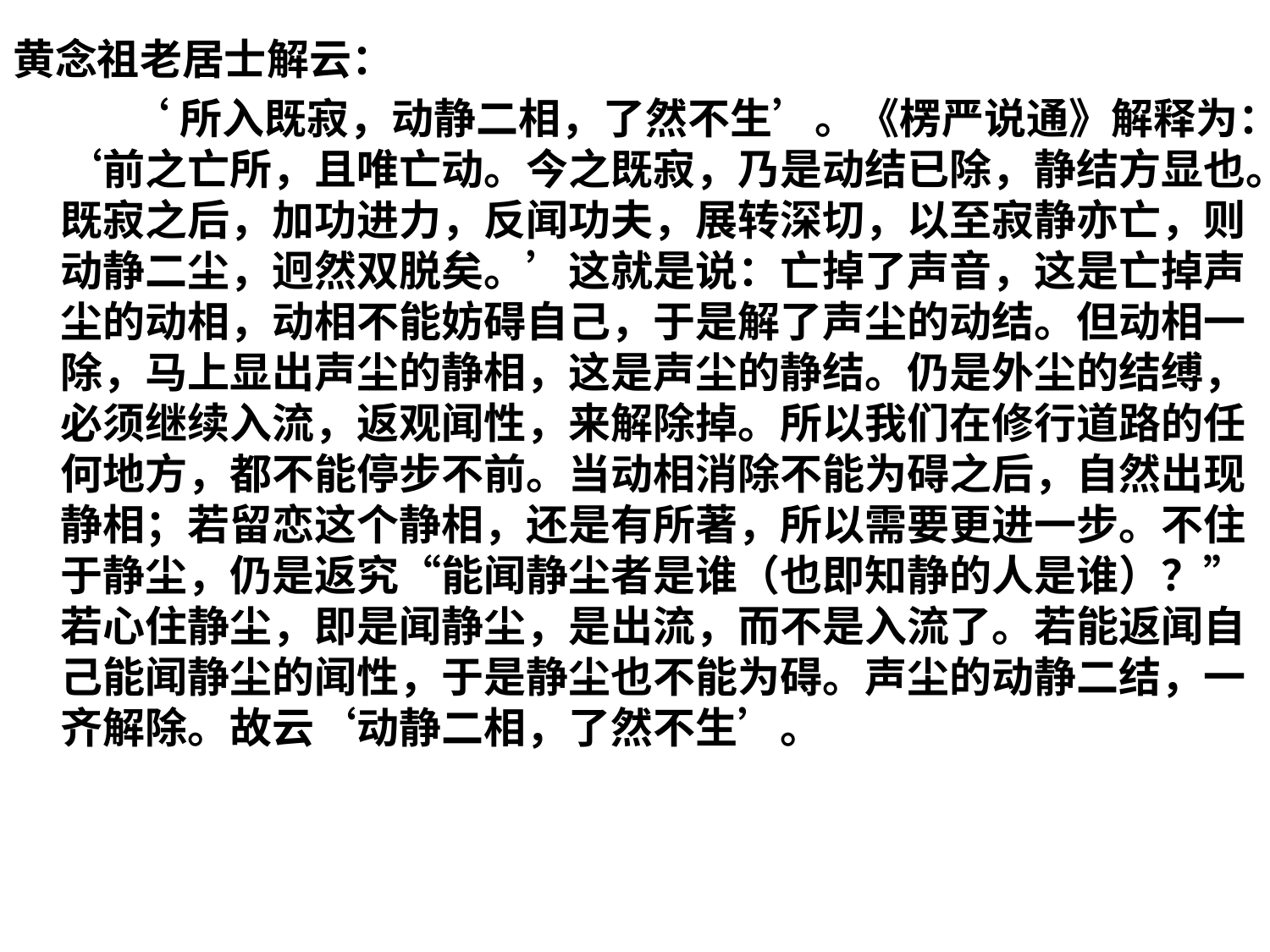

黄念祖老居士解云：
            ‘所入既寂，动静二相，了然不生’。《楞严说通》解释为：‘前之亡所，且唯亡动。今之既寂，乃是动结已除，静结方显也。既寂之后，加功进力，反闻功夫，展转深切，以至寂静亦亡，则动静二尘，迥然双脱矣。’这就是说：亡掉了声音，这是亡掉声尘的动相，动相不能妨碍自己，于是解了声尘的动结。但动相一除，马上显出声尘的静相，这是声尘的静结。仍是外尘的结缚，必须继续入流，返观闻性，来解除掉。所以我们在修行道路的任何地方，都不能停步不前。当动相消除不能为碍之后，自然出现静相；若留恋这个静相，还是有所著，所以需要更进一步。不住于静尘，仍是返究“能闻静尘者是谁（也即知静的人是谁）？”若心住静尘，即是闻静尘，是出流，而不是入流了。若能返闻自己能闻静尘的闻性，于是静尘也不能为碍。声尘的动静二结，一齐解除。故云‘动静二相，了然不生’。